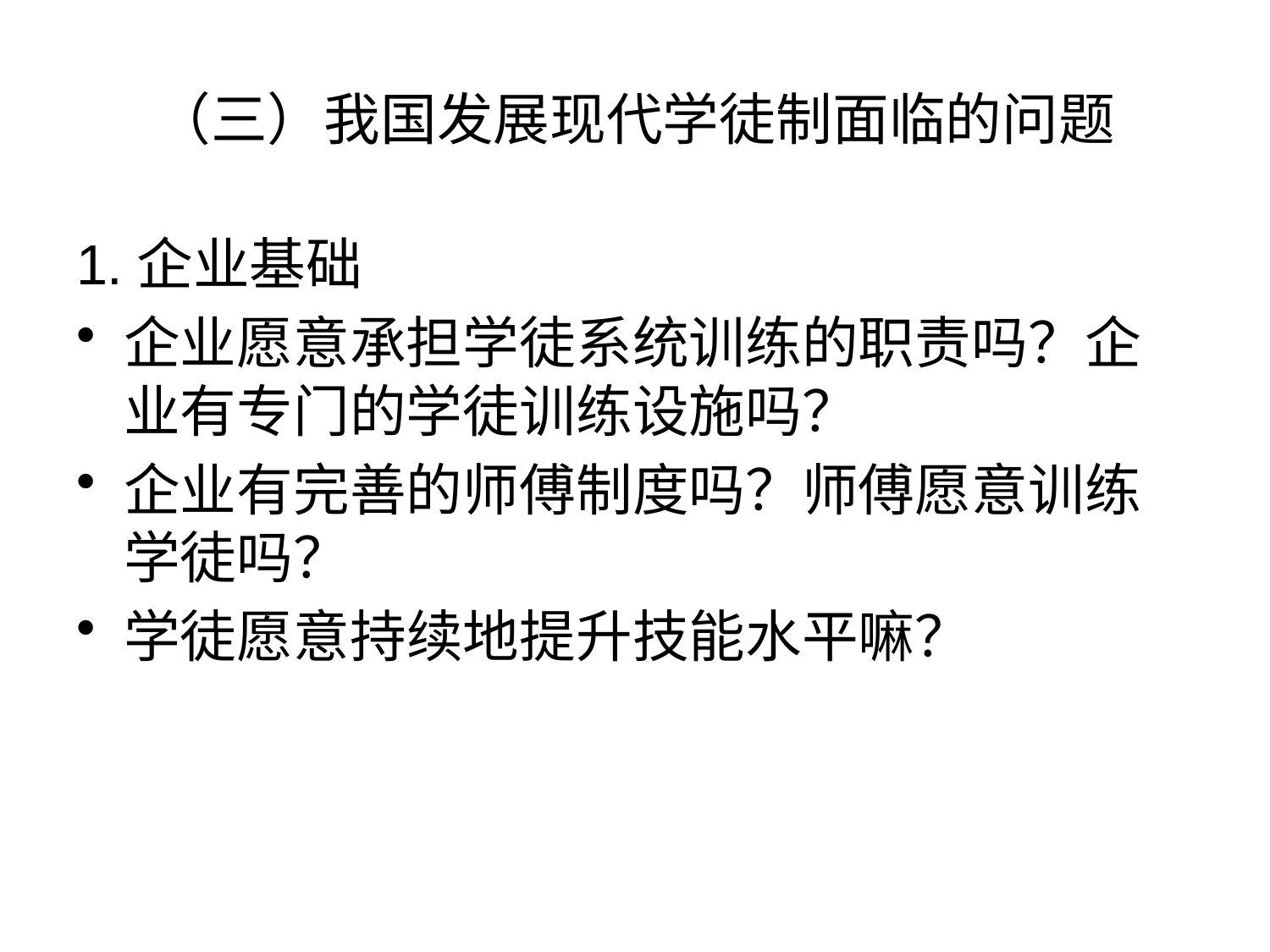

# （三）我国发展现代学徒制面临的问题
1.企业基础
企业愿意承担学徒系统训练的职责吗？企业有专门的学徒训练设施吗？
企业有完善的师傅制度吗？师傅愿意训练学徒吗？
学徒愿意持续地提升技能水平嘛？